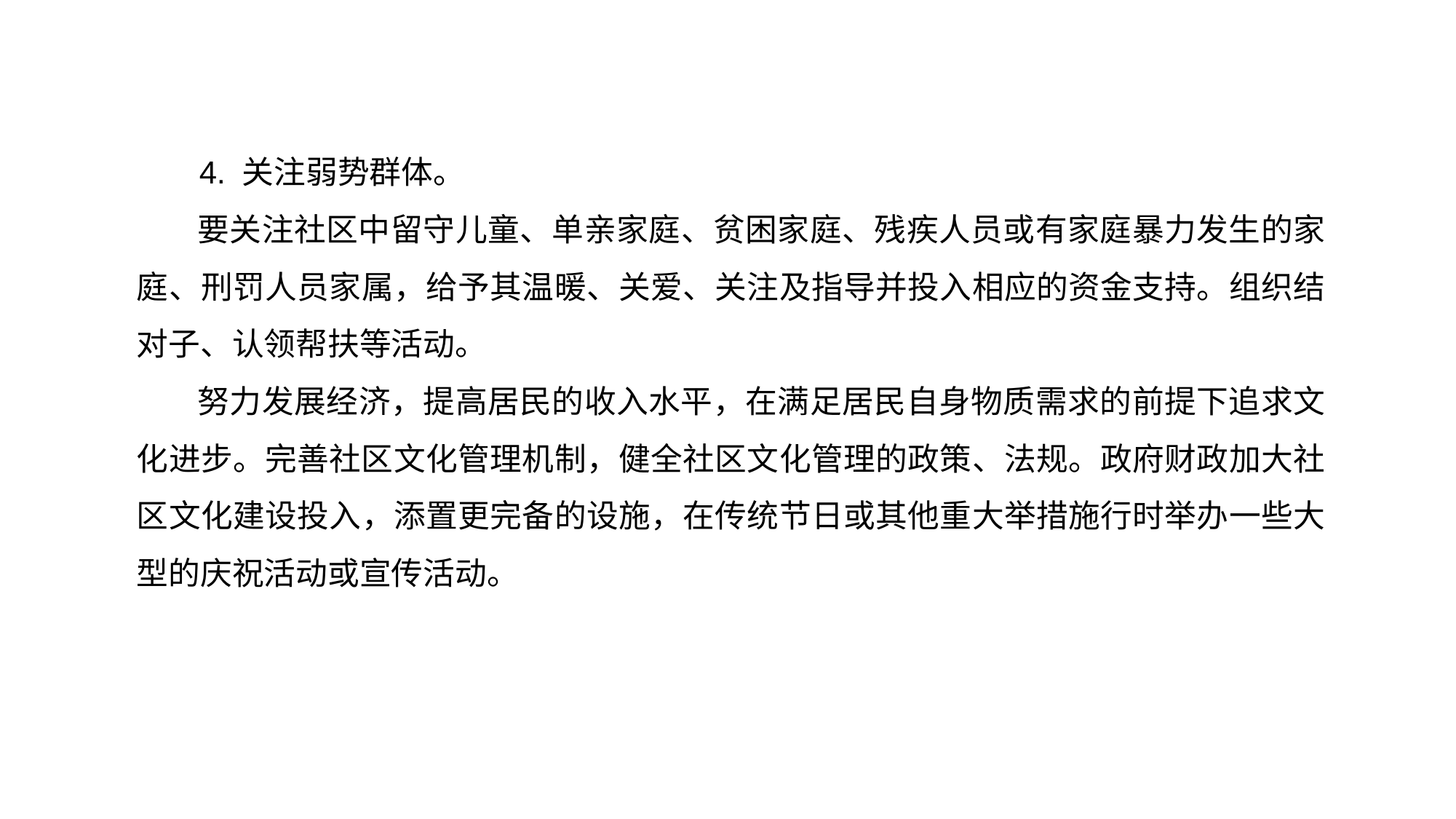

4. 关注弱势群体。
       要关注社区中留守儿童、单亲家庭、贫困家庭、残疾人员或有家庭暴力发生的家庭、刑罚人员家属，给予其温暖、关爱、关注及指导并投入相应的资金支持。组织结对子、认领帮扶等活动。
       努力发展经济，提高居民的收入水平，在满足居民自身物质需求的前提下追求文化进步。完善社区文化管理机制，健全社区文化管理的政策、法规。政府财政加大社区文化建设投入，添置更完备的设施，在传统节日或其他重大举措施行时举办一些大型的庆祝活动或宣传活动。